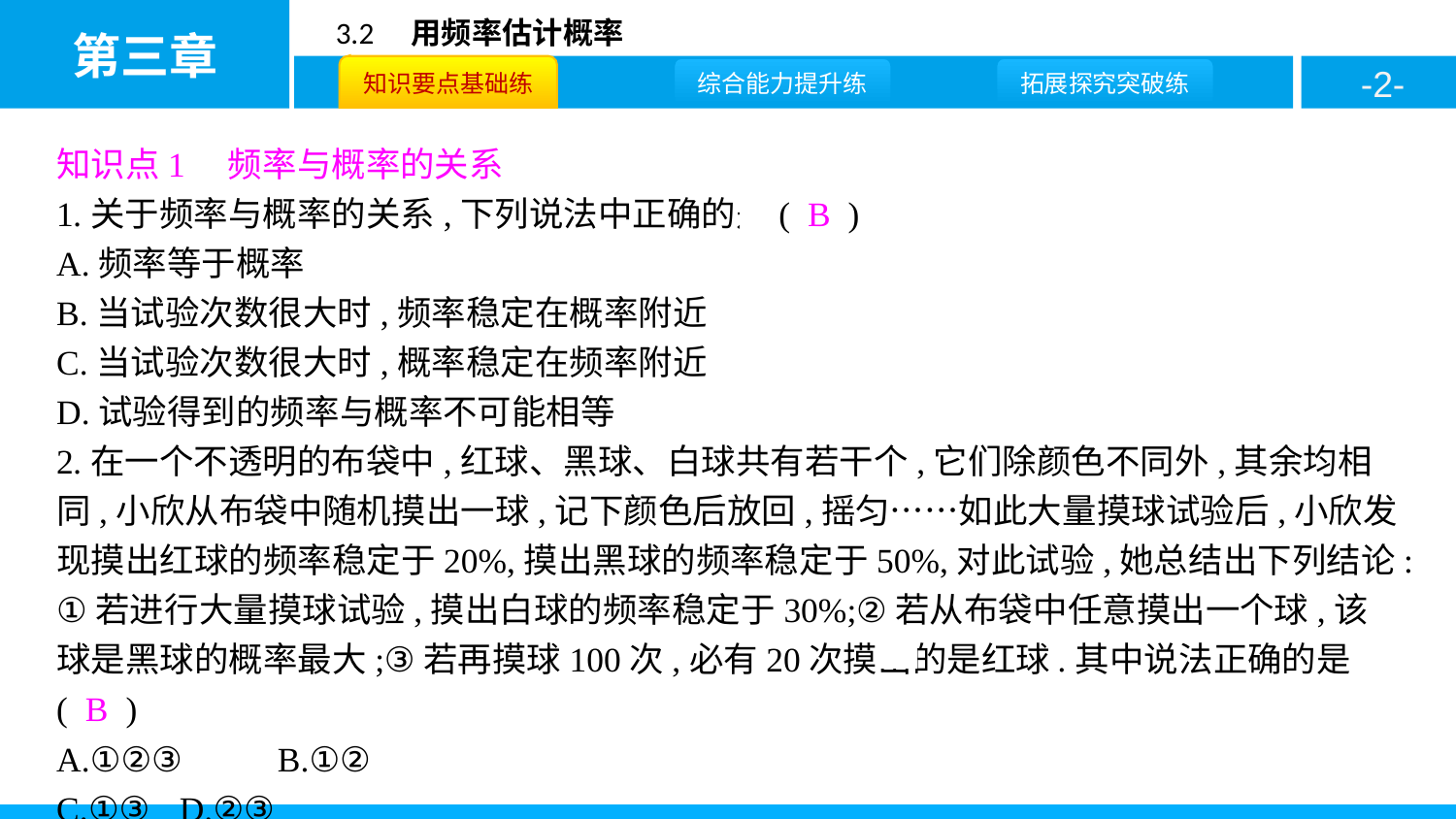

知识点1　频率与概率的关系
1.关于频率与概率的关系,下列说法中正确的是(  B  )
A.频率等于概率
B.当试验次数很大时,频率稳定在概率附近
C.当试验次数很大时,概率稳定在频率附近
D.试验得到的频率与概率不可能相等
2.在一个不透明的布袋中,红球、黑球、白球共有若干个,它们除颜色不同外,其余均相同,小欣从布袋中随机摸出一球,记下颜色后放回,摇匀……如此大量摸球试验后,小欣发现摸出红球的频率稳定于20%,摸出黑球的频率稳定于50%,对此试验,她总结出下列结论:①若进行大量摸球试验,摸出白球的频率稳定于30%;②若从布袋中任意摸出一个球,该球是黑球的概率最大;③若再摸球100次,必有20次摸出的是红球.其中说法正确的是(  B  )
A.①②③	B.①②
C.①③	D.②③